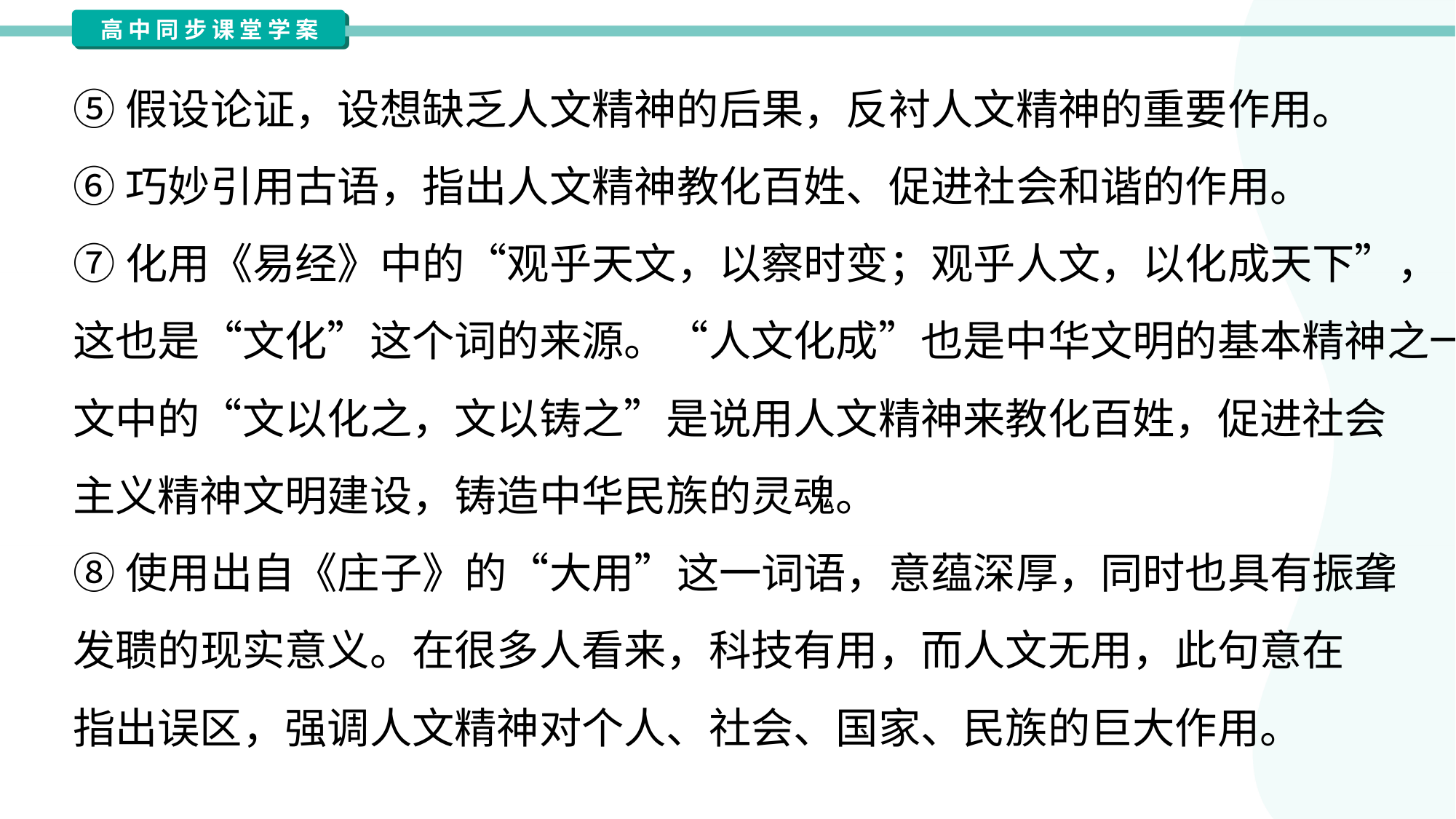

⑤假设论证，设想缺乏人文精神的后果，反衬人文精神的重要作用。
⑥巧妙引用古语，指出人文精神教化百姓、促进社会和谐的作用。
⑦化用《易经》中的“观乎天文，以察时变；观乎人文，以化成天下”，
这也是“文化”这个词的来源。“人文化成”也是中华文明的基本精神之一。
文中的“文以化之，文以铸之”是说用人文精神来教化百姓，促进社会
主义精神文明建设，铸造中华民族的灵魂。
⑧使用出自《庄子》的“大用”这一词语，意蕴深厚，同时也具有振聋
发聩的现实意义。在很多人看来，科技有用，而人文无用，此句意在
指出误区，强调人文精神对个人、社会、国家、民族的巨大作用。